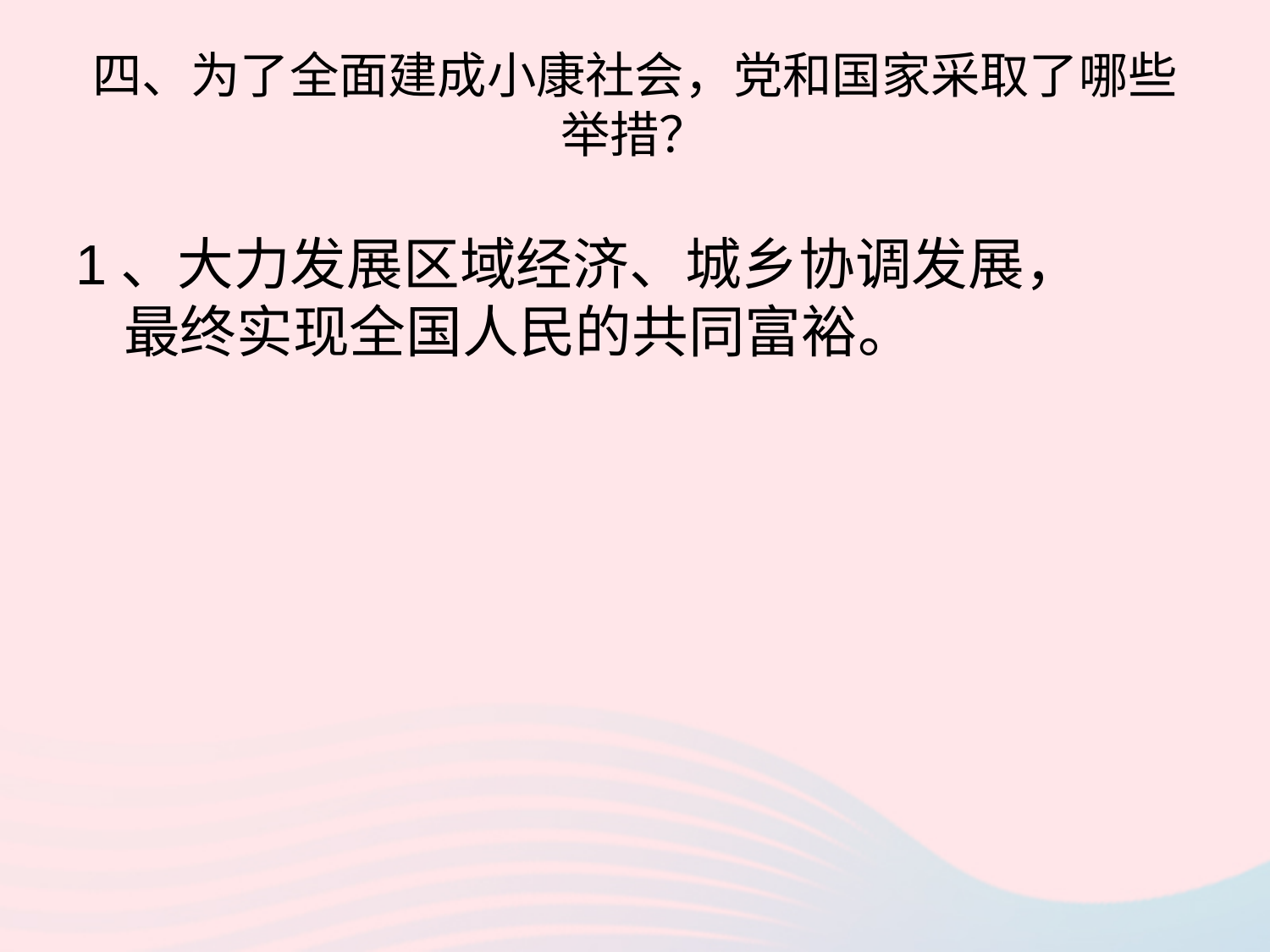

# 四、为了全面建成小康社会，党和国家采取了哪些举措？
1、大力发展区域经济、城乡协调发展，最终实现全国人民的共同富裕。